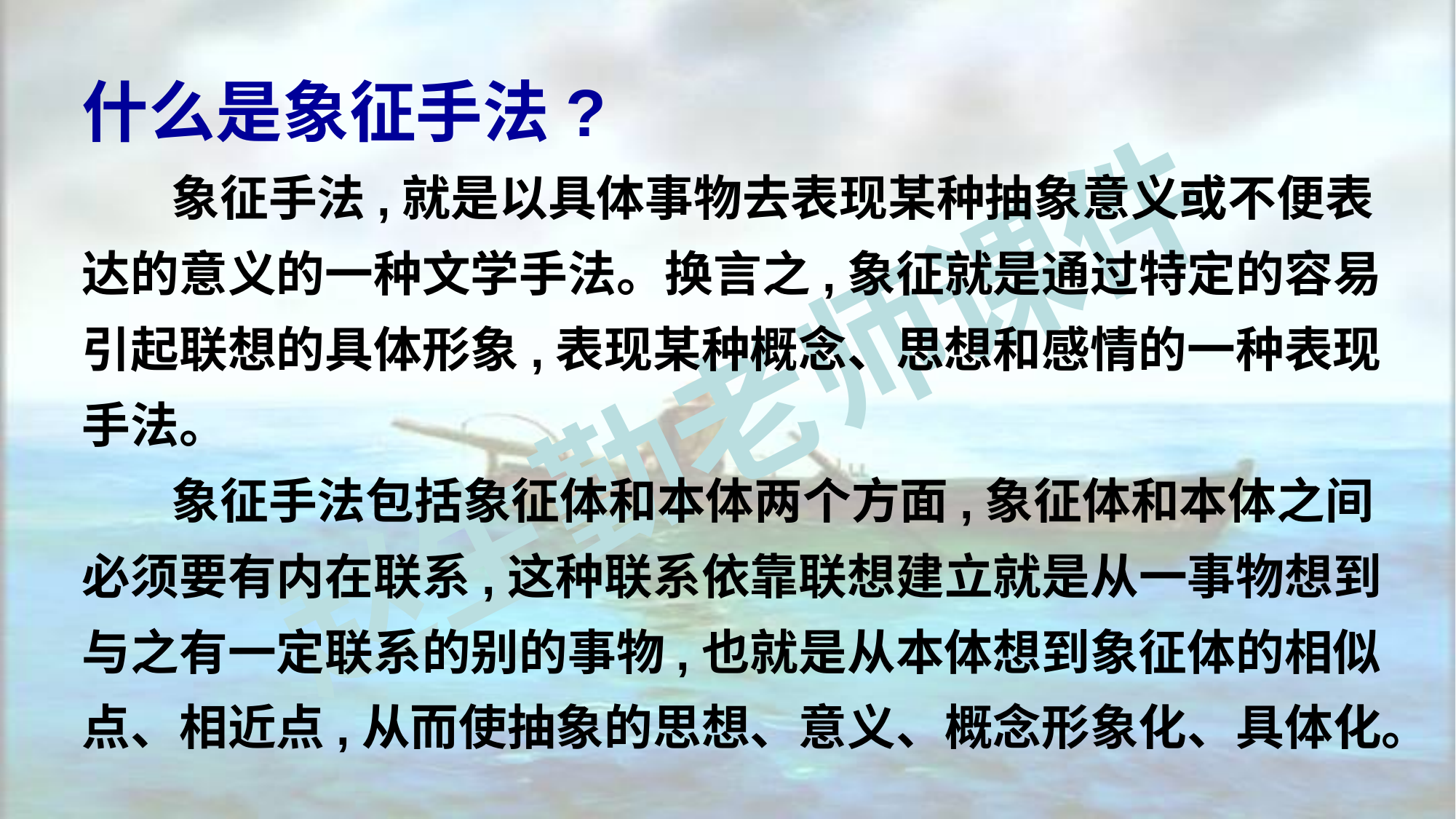

什么是象征手法?
       象征手法,就是以具体事物去表现某种抽象意义或不便表达的意义的一种文学手法。换言之,象征就是通过特定的容易引起联想的具体形象,表现某种概念、思想和感情的一种表现手法。
       象征手法包括象征体和本体两个方面,象征体和本体之间必须要有内在联系,这种联系依靠联想建立就是从一事物想到与之有一定联系的别的事物,也就是从本体想到象征体的相似点、相近点,从而使抽象的思想、意义、概念形象化、具体化。